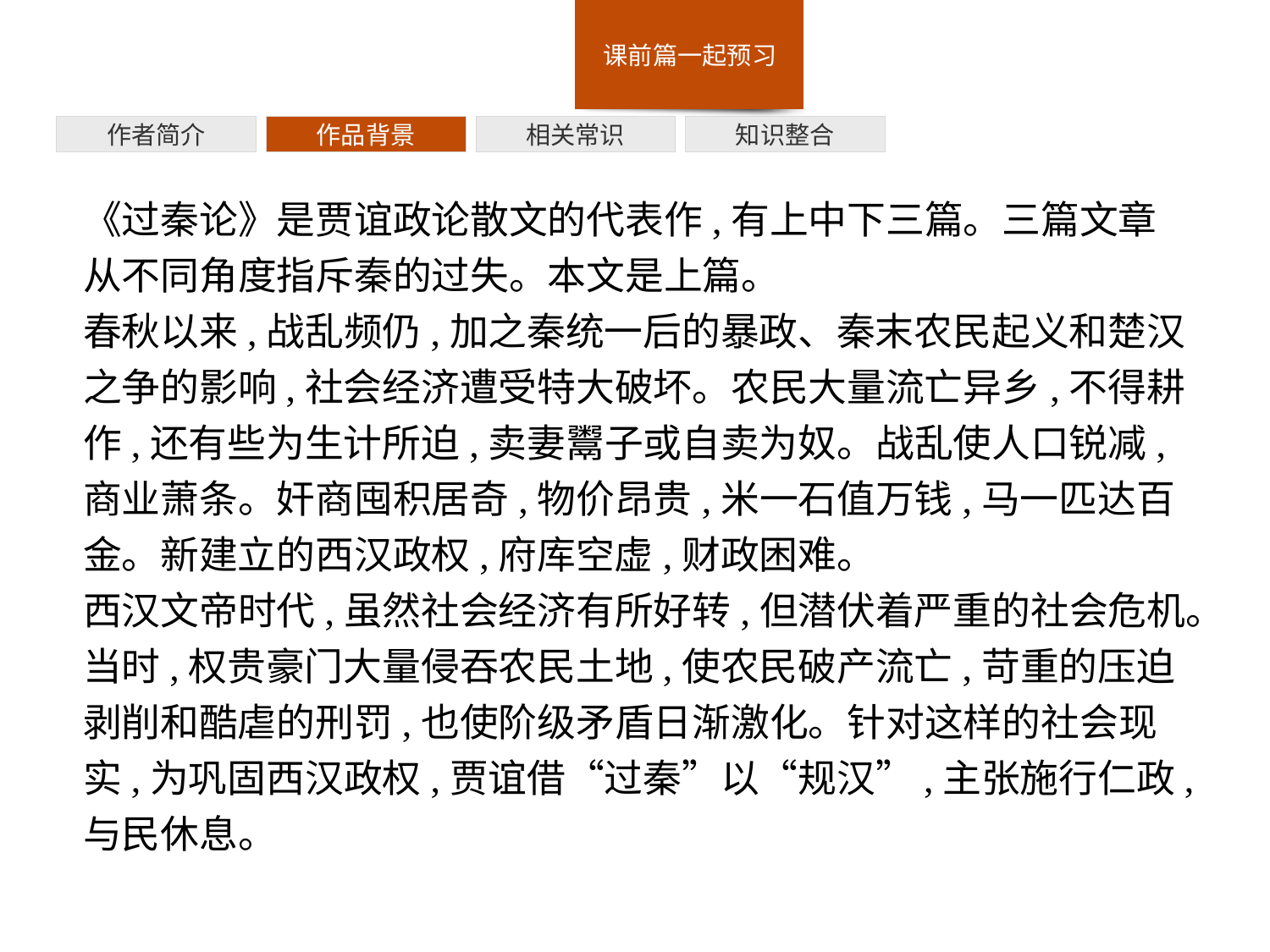

作者简介
作品背景
相关常识
知识整合
《过秦论》是贾谊政论散文的代表作,有上中下三篇。三篇文章从不同角度指斥秦的过失。本文是上篇。
春秋以来,战乱频仍,加之秦统一后的暴政、秦末农民起义和楚汉之争的影响,社会经济遭受特大破坏。农民大量流亡异乡,不得耕作,还有些为生计所迫,卖妻鬻子或自卖为奴。战乱使人口锐减,商业萧条。奸商囤积居奇,物价昂贵,米一石值万钱,马一匹达百金。新建立的西汉政权,府库空虚,财政困难。
西汉文帝时代,虽然社会经济有所好转,但潜伏着严重的社会危机。当时,权贵豪门大量侵吞农民土地,使农民破产流亡,苛重的压迫剥削和酷虐的刑罚,也使阶级矛盾日渐激化。针对这样的社会现实,为巩固西汉政权,贾谊借“过秦”以“规汉”,主张施行仁政,与民休息。